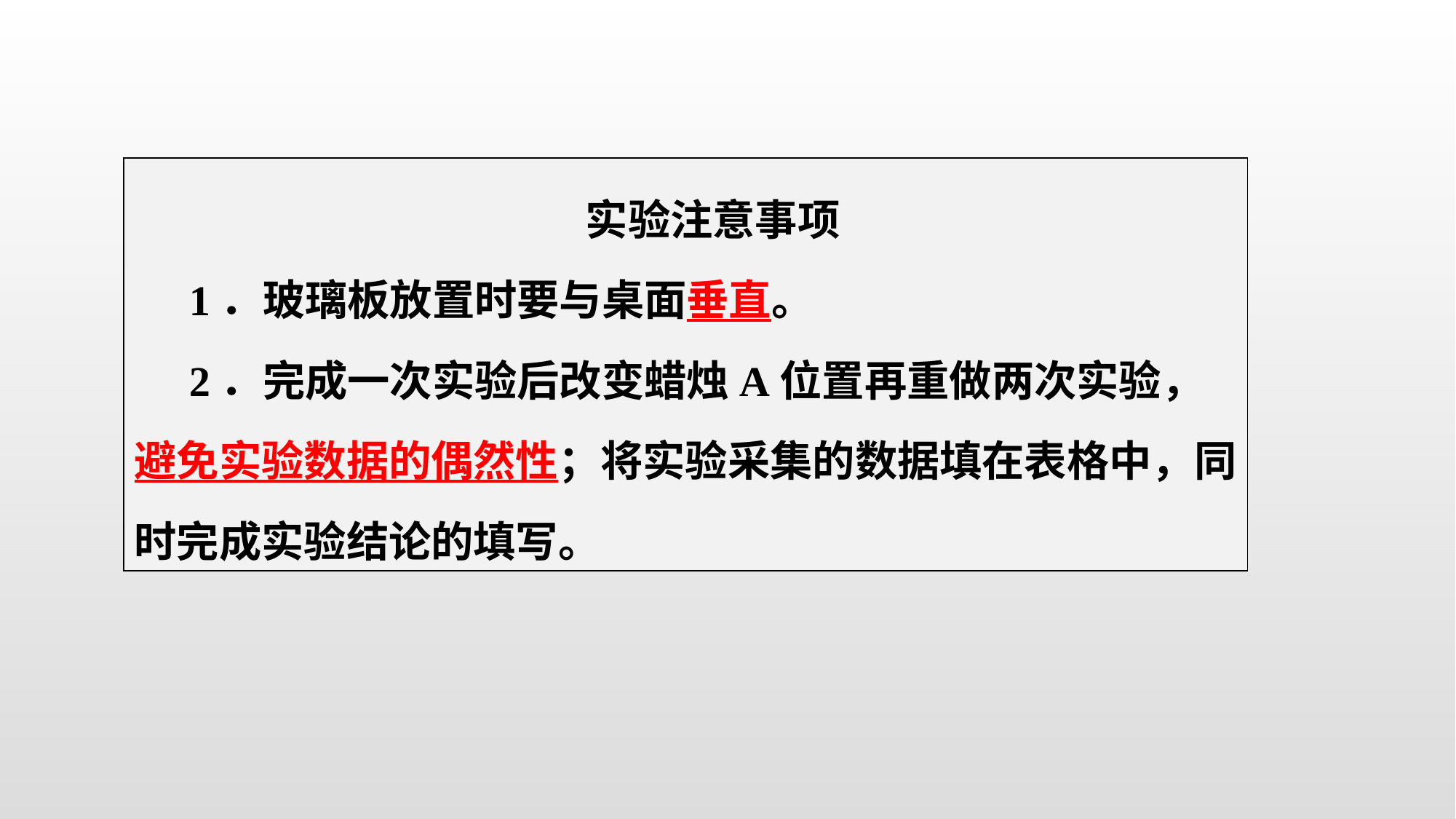

实验注意事项
1．玻璃板放置时要与桌面垂直。
2．完成一次实验后改变蜡烛A位置再重做两次实验，避免实验数据的偶然性；将实验采集的数据填在表格中，同时完成实验结论的填写。